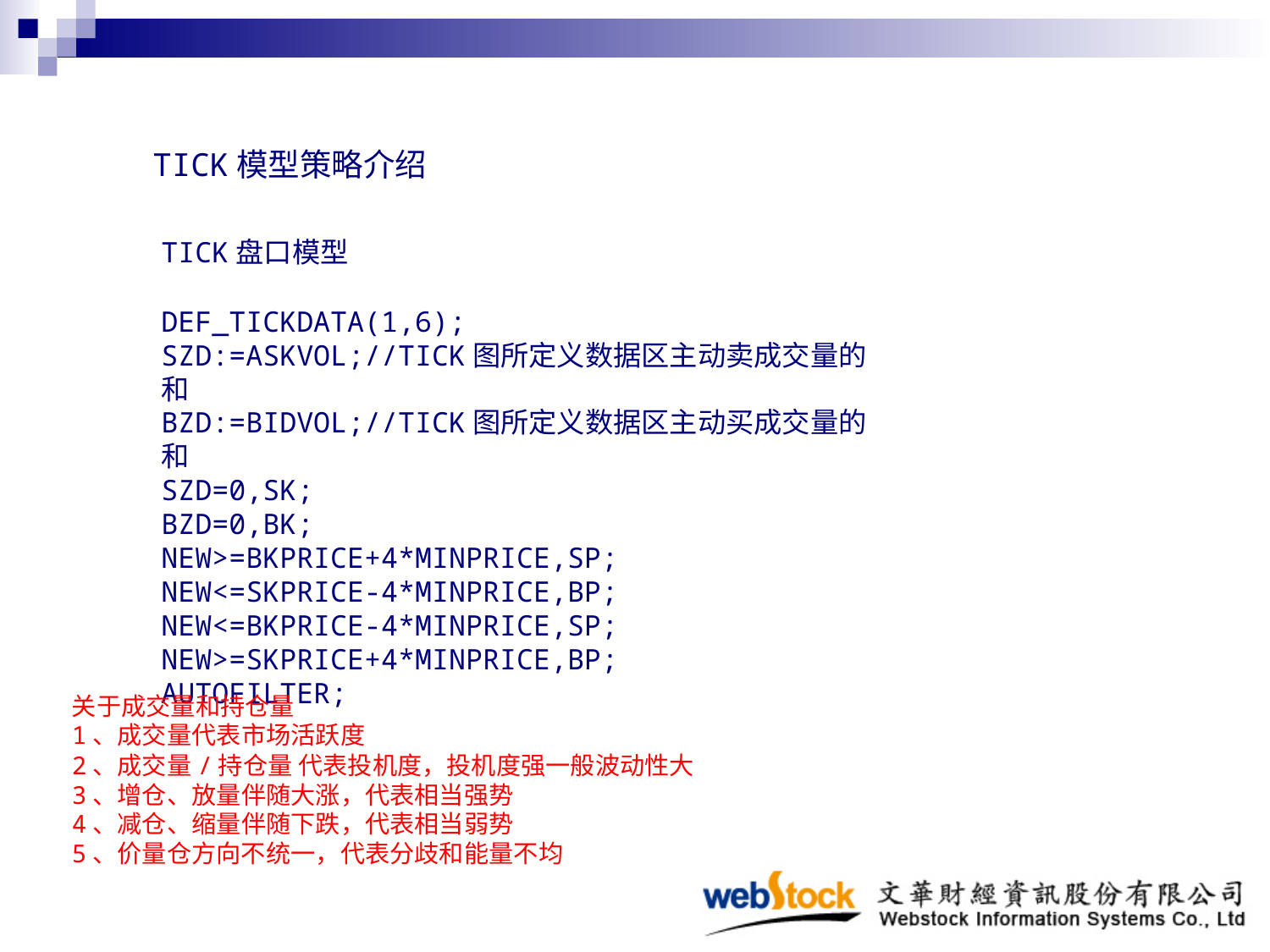

TICK模型策略介绍
TICK盘口模型
DEF_TICKDATA(1,6);
SZD:=ASKVOL;//TICK图所定义数据区主动卖成交量的和
BZD:=BIDVOL;//TICK图所定义数据区主动买成交量的和
SZD=0,SK;
BZD=0,BK;
NEW>=BKPRICE+4*MINPRICE,SP;
NEW<=SKPRICE-4*MINPRICE,BP;
NEW<=BKPRICE-4*MINPRICE,SP;
NEW>=SKPRICE+4*MINPRICE,BP;
AUTOFILTER;

关于成交量和持仓量
1、成交量代表市场活跃度
2、成交量/持仓量 代表投机度，投机度强一般波动性大
3、增仓、放量伴随大涨，代表相当强势
4、减仓、缩量伴随下跌，代表相当弱势
5、价量仓方向不统一，代表分歧和能量不均